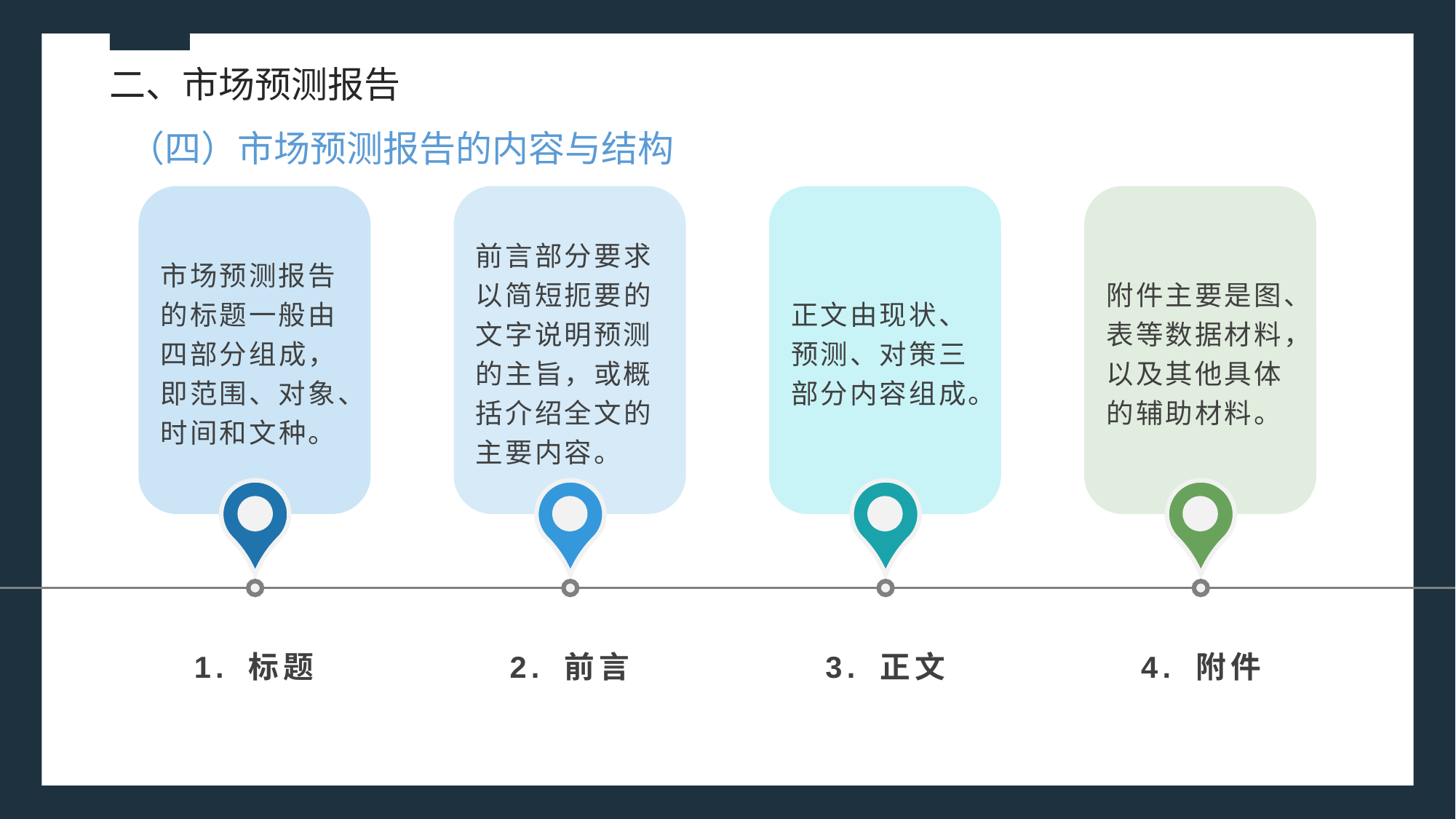

二、市场预测报告
（四）市场预测报告的内容与结构
市场预测报告的标题一般由四部分组成，即范围、对象、时间和文种。
前言部分要求以简短扼要的文字说明预测的主旨，或概括介绍全文的主要内容。
正文由现状、预测、对策三部分内容组成。
附件主要是图、表等数据材料，以及其他具体的辅助材料。

1. 标题
2. 前言
3. 正文
4. 附件